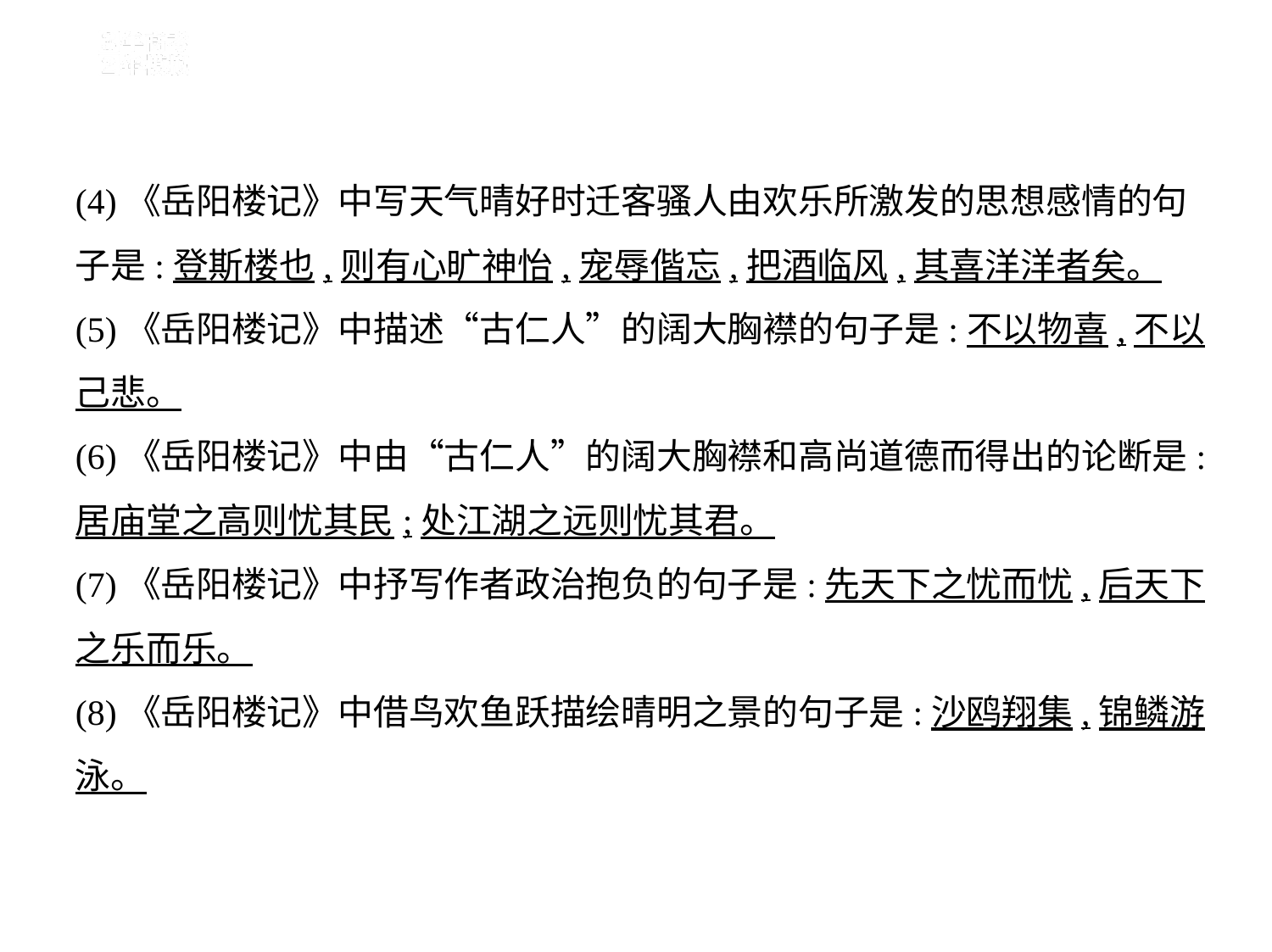

(4)《岳阳楼记》中写天气晴好时迁客骚人由欢乐所激发的思想感情的句
子是:登斯楼也,则有心旷神怡,宠辱偕忘,把酒临风,其喜洋洋者矣。
(5)《岳阳楼记》中描述“古仁人”的阔大胸襟的句子是:不以物喜,不以
己悲。
(6)《岳阳楼记》中由“古仁人”的阔大胸襟和高尚道德而得出的论断是:
居庙堂之高则忧其民;处江湖之远则忧其君。
(7)《岳阳楼记》中抒写作者政治抱负的句子是:先天下之忧而忧,后天下
之乐而乐。
(8)《岳阳楼记》中借鸟欢鱼跃描绘晴明之景的句子是:沙鸥翔集,锦鳞游
泳。